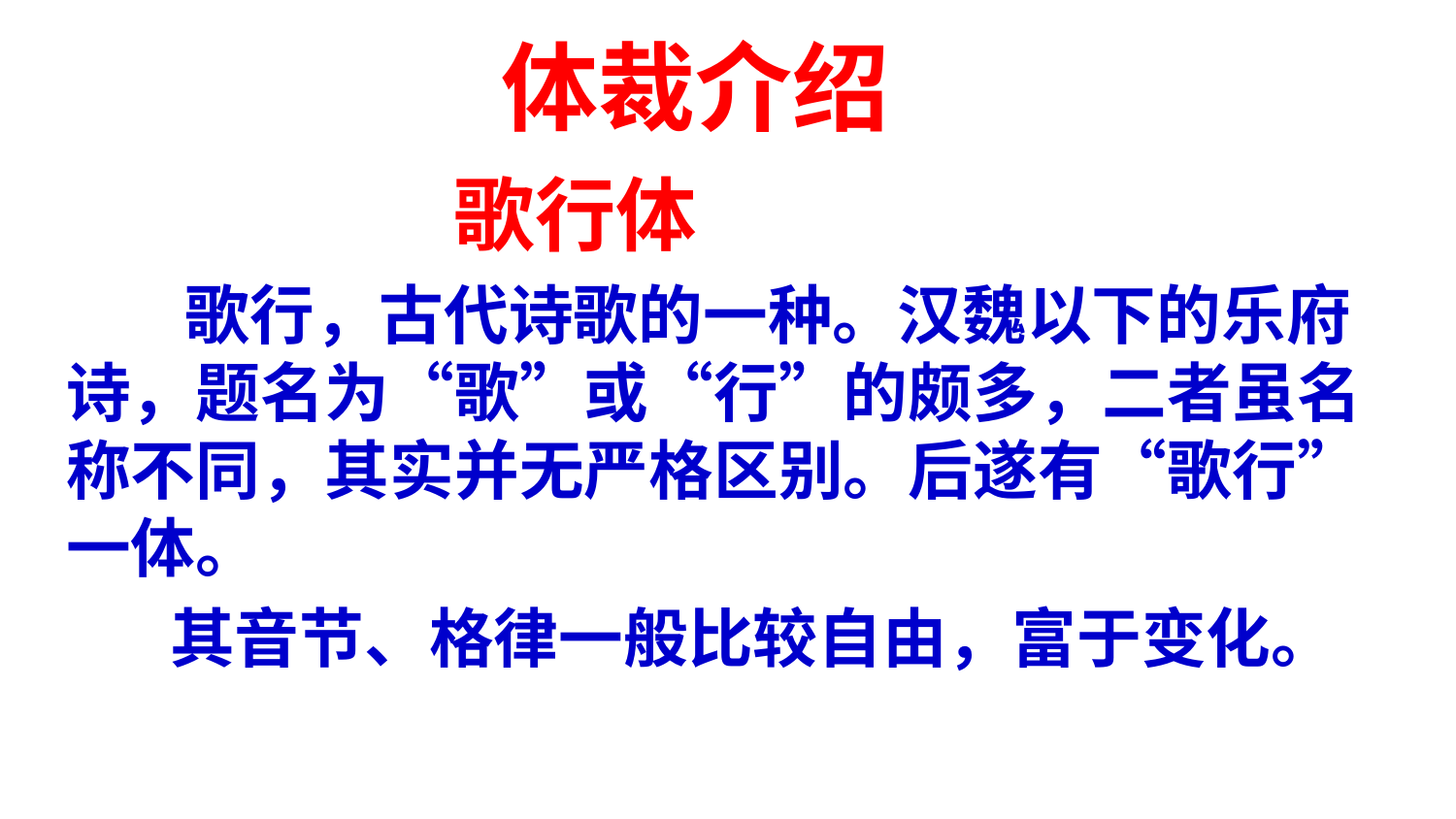

体裁介绍
# 歌行体
       歌行，古代诗歌的一种。汉魏以下的乐府诗，题名为“歌”或“行”的颇多，二者虽名称不同，其实并无严格区别。后遂有“歌行”一体。
      其音节、格律一般比较自由，富于变化。